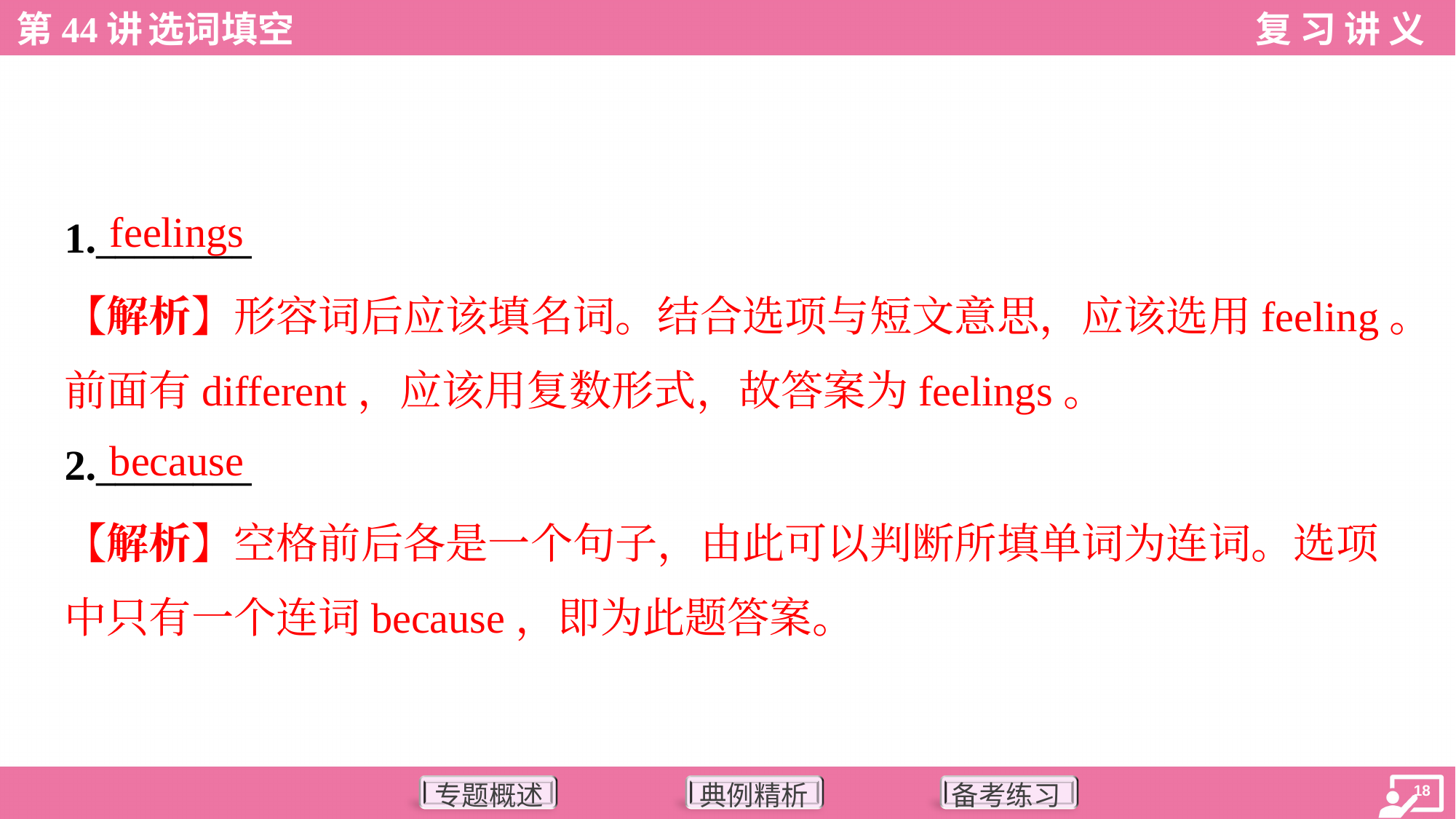

feelings
1.________
【解析】形容词后应该填名词。结合选项与短文意思，应该选用feeling。
前面有different，应该用复数形式，故答案为feelings。
because
2.________
【解析】空格前后各是一个句子，由此可以判断所填单词为连词。选项
中只有一个连词because，即为此题答案。